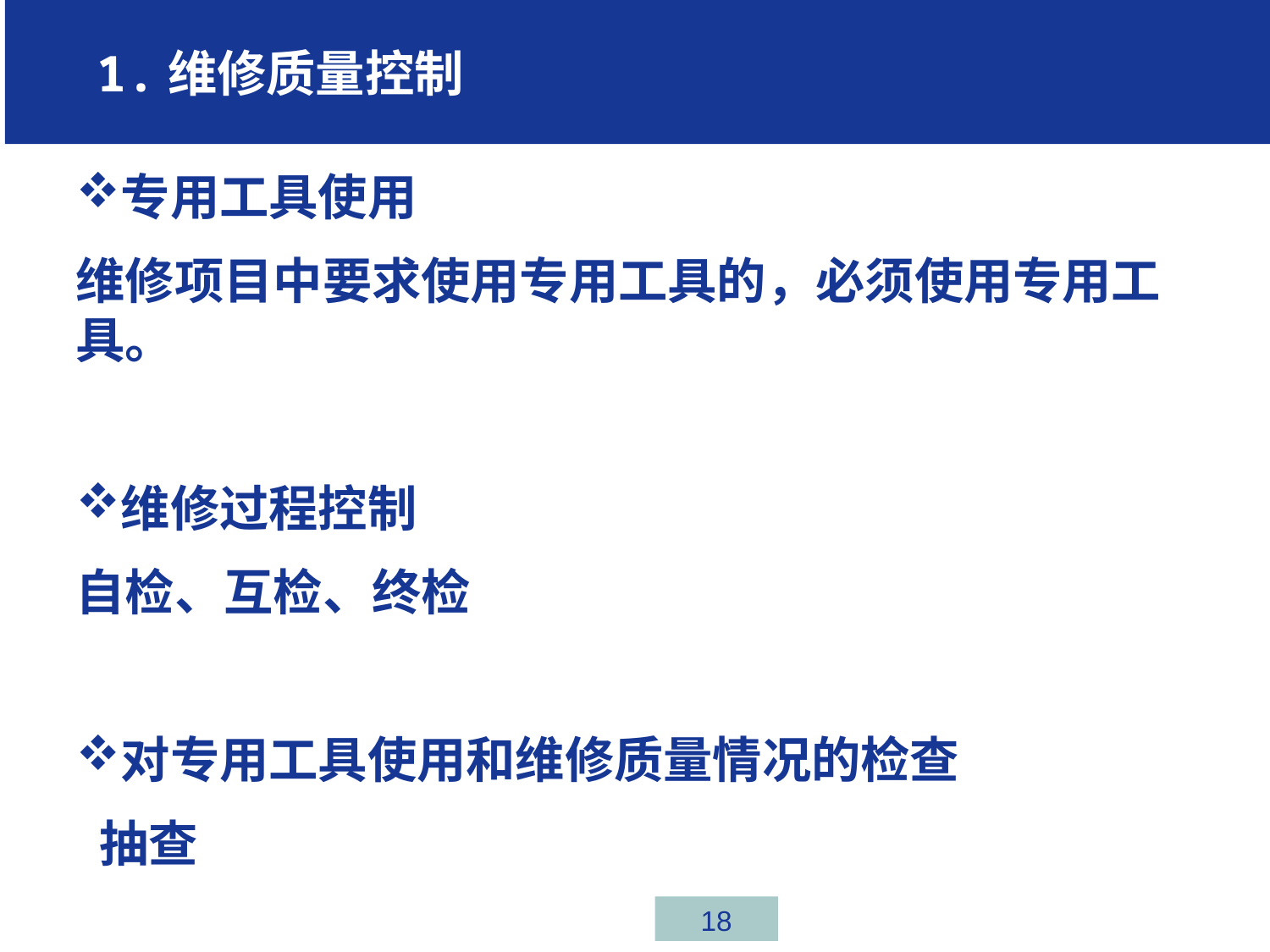

1.维修质量控制任务一、汽车行业介绍
专用工具使用
维修项目中要求使用专用工具的，必须使用专用工具。

维修过程控制
自检、互检、终检

对专用工具使用和维修质量情况的检查
 抽查
# 维修质量控制
18